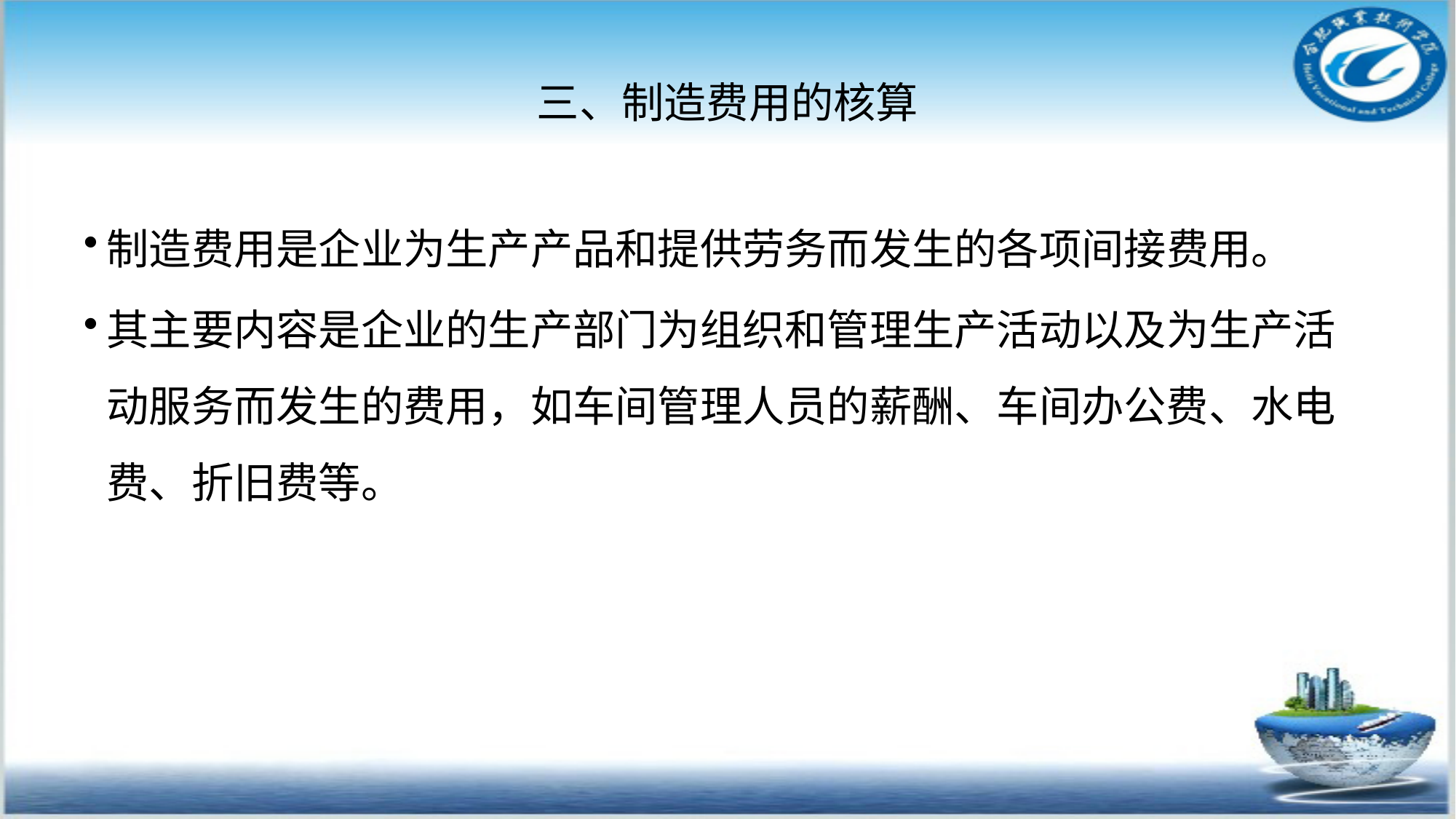

# 三、制造费用的核算
制造费用是企业为生产产品和提供劳务而发生的各项间接费用。
其主要内容是企业的生产部门为组织和管理生产活动以及为生产活动服务而发生的费用，如车间管理人员的薪酬、车间办公费、水电费、折旧费等。